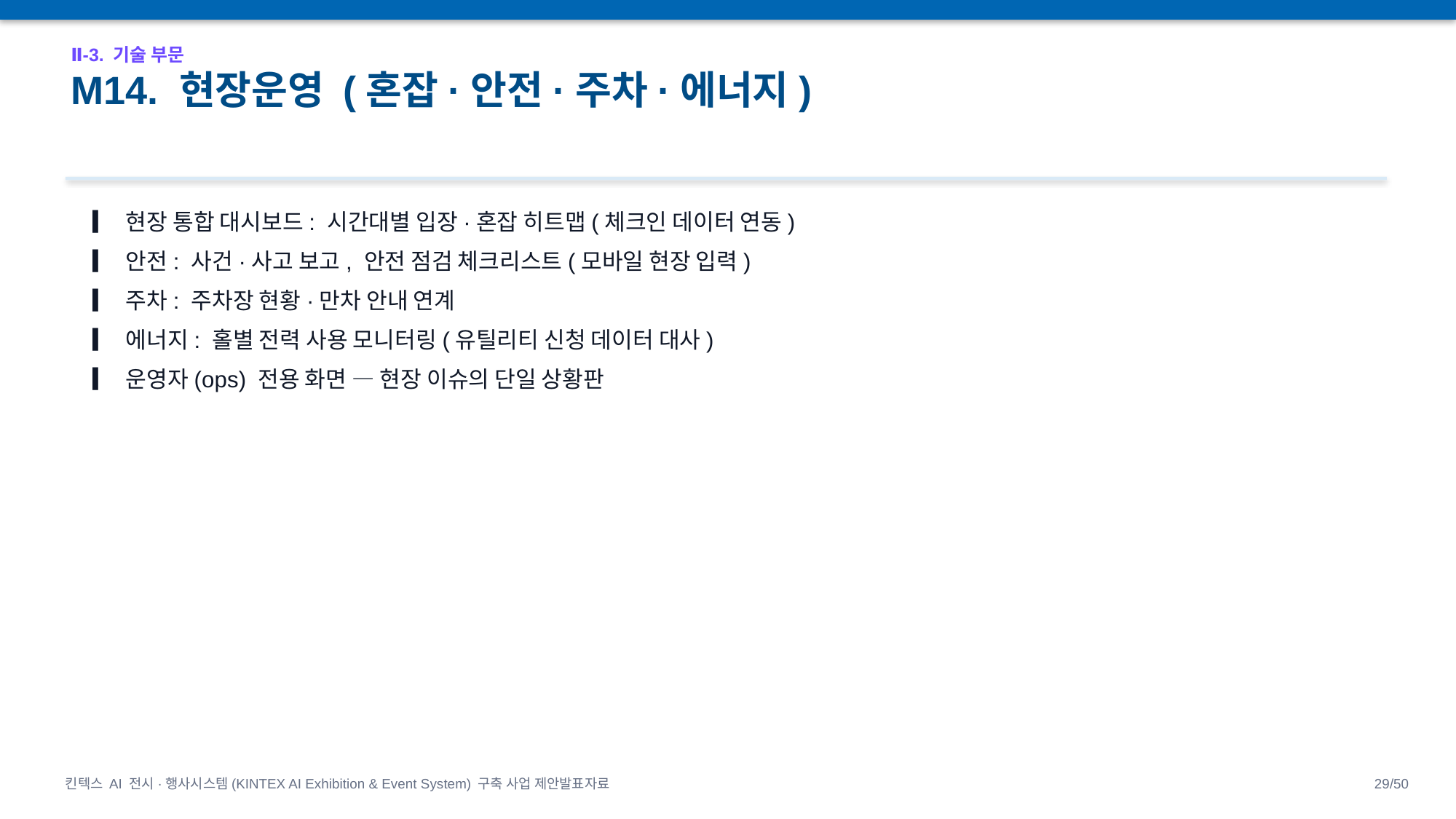

Ⅱ-3. 기술 부문
M14. 현장운영 (혼잡·안전·주차·에너지)

▎ 현장 통합 대시보드: 시간대별 입장·혼잡 히트맵(체크인 데이터 연동)
▎ 안전: 사건·사고 보고, 안전 점검 체크리스트(모바일 현장 입력)
▎ 주차: 주차장 현황·만차 안내 연계
▎ 에너지: 홀별 전력 사용 모니터링(유틸리티 신청 데이터 대사)
▎ 운영자(ops) 전용 화면 — 현장 이슈의 단일 상황판
킨텍스 AI 전시·행사시스템(KINTEX AI Exhibition & Event System) 구축 사업 제안발표자료
29/50